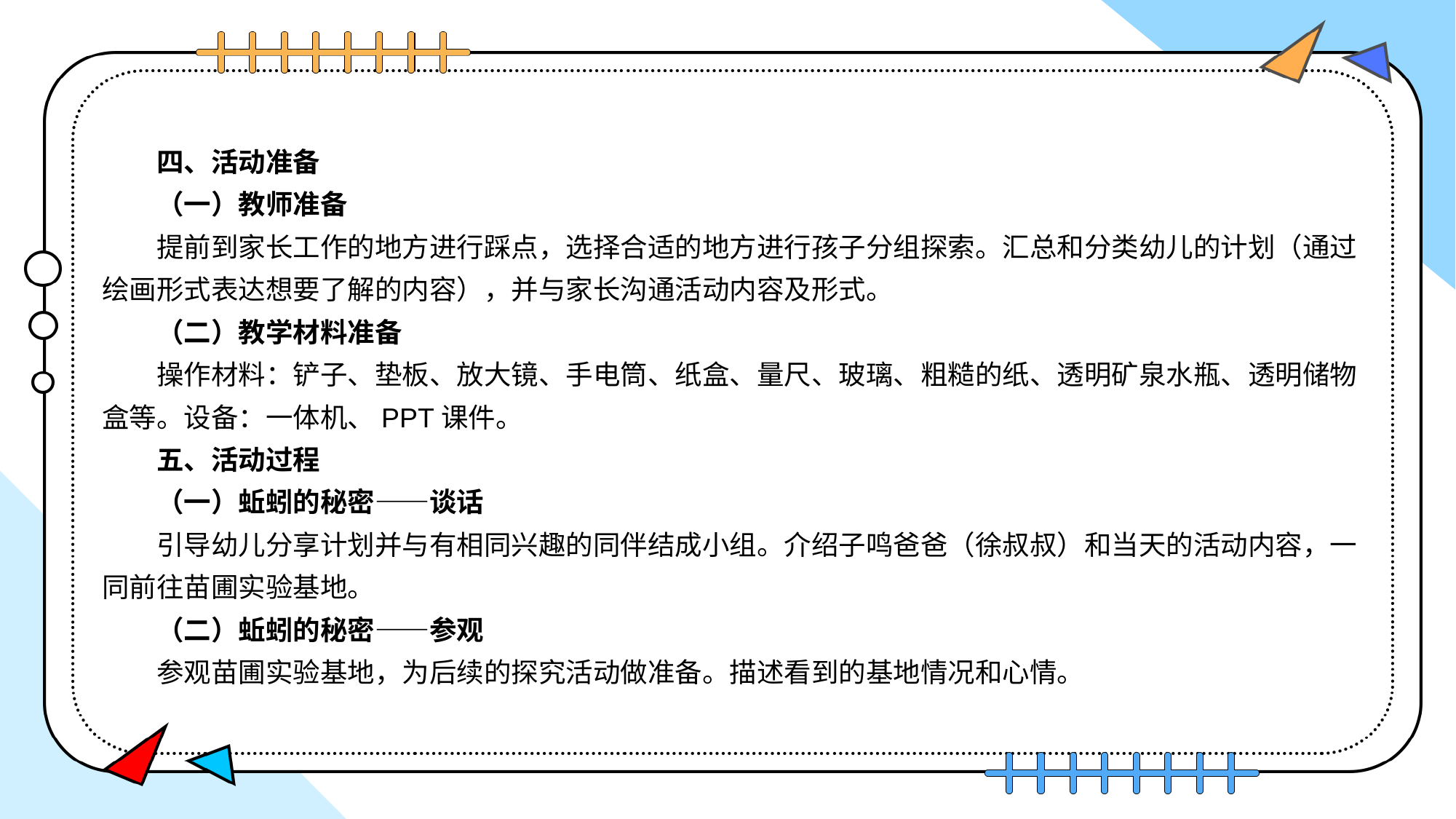

四、活动准备
（一）教师准备
提前到家长工作的地方进行踩点，选择合适的地方进行孩子分组探索。汇总和分类幼儿的计划（通过绘画形式表达想要了解的内容），并与家长沟通活动内容及形式。
（二）教学材料准备
操作材料：铲子、垫板、放大镜、手电筒、纸盒、量尺、玻璃、粗糙的纸、透明矿泉水瓶、透明储物盒等。设备：一体机、PPT课件。
五、活动过程
（一）蚯蚓的秘密——谈话
引导幼儿分享计划并与有相同兴趣的同伴结成小组。介绍子鸣爸爸（徐叔叔）和当天的活动内容，一同前往苗圃实验基地。
（二）蚯蚓的秘密——参观
参观苗圃实验基地，为后续的探究活动做准备。描述看到的基地情况和心情。